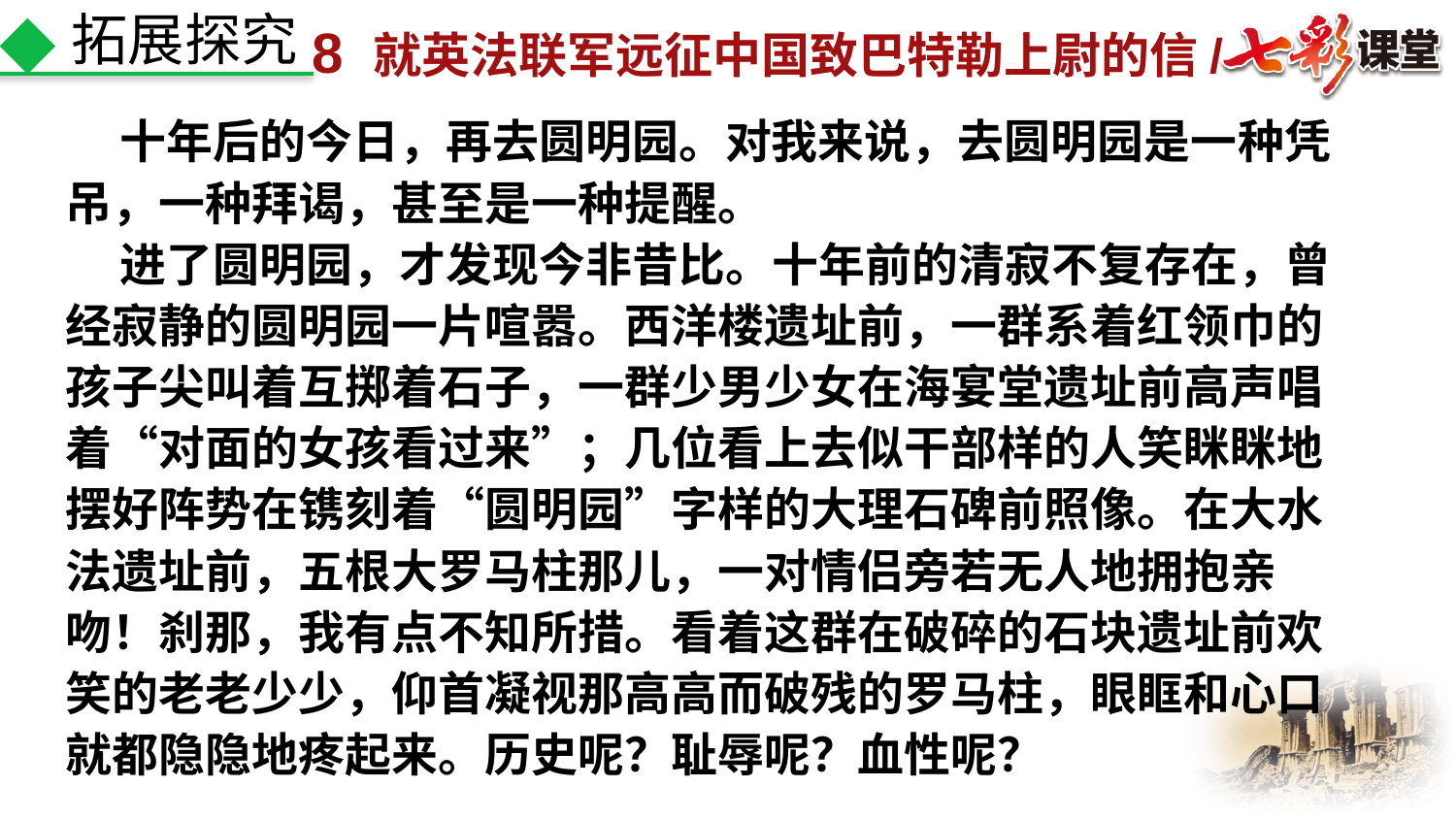

拓展探究

    十年后的今日，再去圆明园。对我来说，去圆明园是一种凭吊，一种拜谒，甚至是一种提醒。
    进了圆明园，才发现今非昔比。十年前的清寂不复存在，曾经寂静的圆明园一片喧嚣。西洋楼遗址前，一群系着红领巾的孩子尖叫着互掷着石子，一群少男少女在海宴堂遗址前高声唱着“对面的女孩看过来”；几位看上去似干部样的人笑眯眯地摆好阵势在镌刻着“圆明园”字样的大理石碑前照像。在大水法遗址前，五根大罗马柱那儿，一对情侣旁若无人地拥抱亲吻！刹那，我有点不知所措。看着这群在破碎的石块遗址前欢笑的老老少少，仰首凝视那高高而破残的罗马柱，眼眶和心口就都隐隐地疼起来。历史呢？耻辱呢？血性呢？